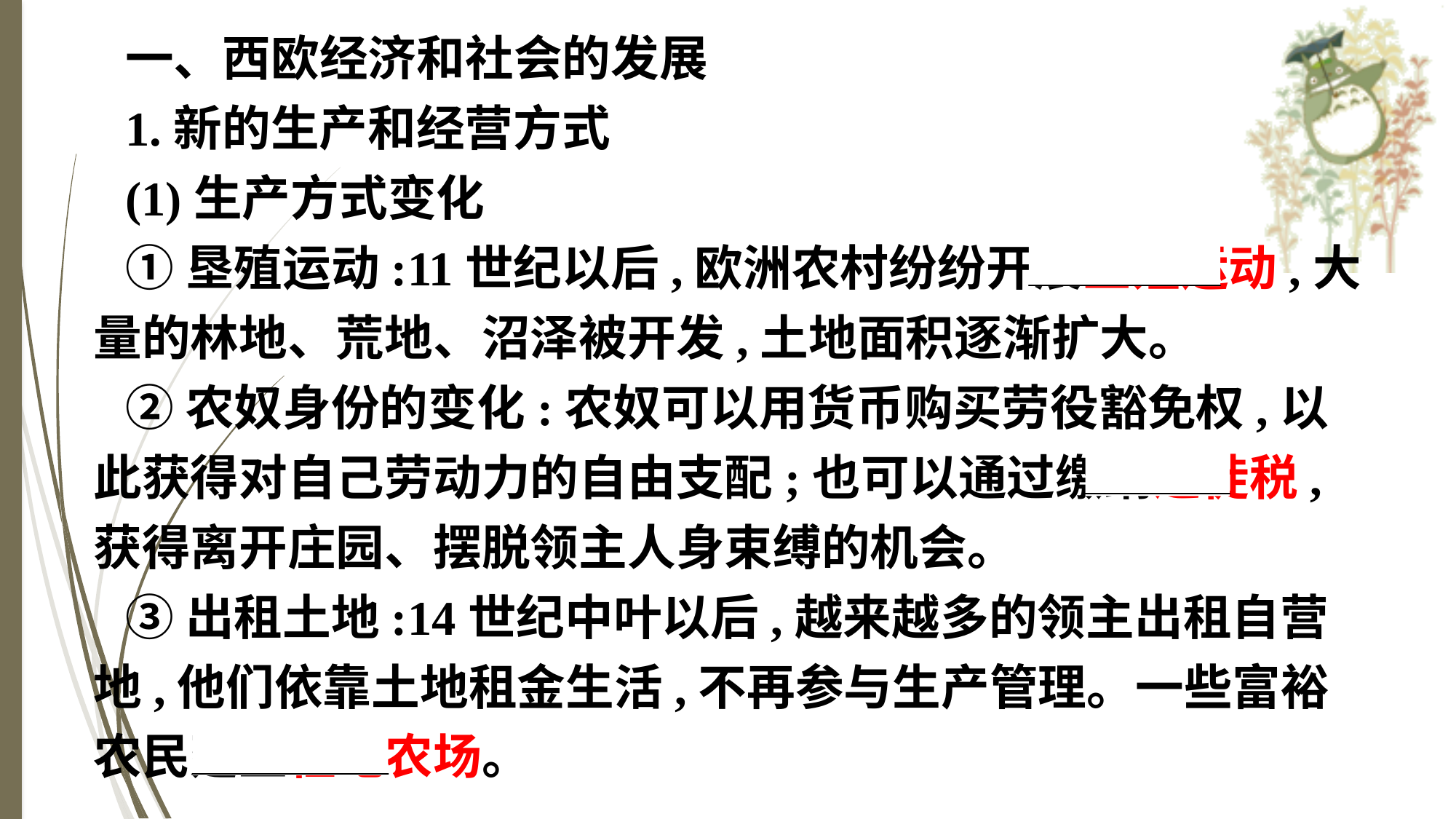

一、西欧经济和社会的发展
1.新的生产和经营方式
(1)生产方式变化
①垦殖运动:11世纪以后,欧洲农村纷纷开展垦殖运动,大量的林地、荒地、沼泽被开发,土地面积逐渐扩大。
②农奴身份的变化:农奴可以用货币购买劳役豁免权,以此获得对自己劳动力的自由支配;也可以通过缴纳迁徙税,获得离开庄园、摆脱领主人身束缚的机会。
③出租土地:14世纪中叶以后,越来越多的领主出租自营地,他们依靠土地租金生活,不再参与生产管理。一些富裕农民建立租地农场。